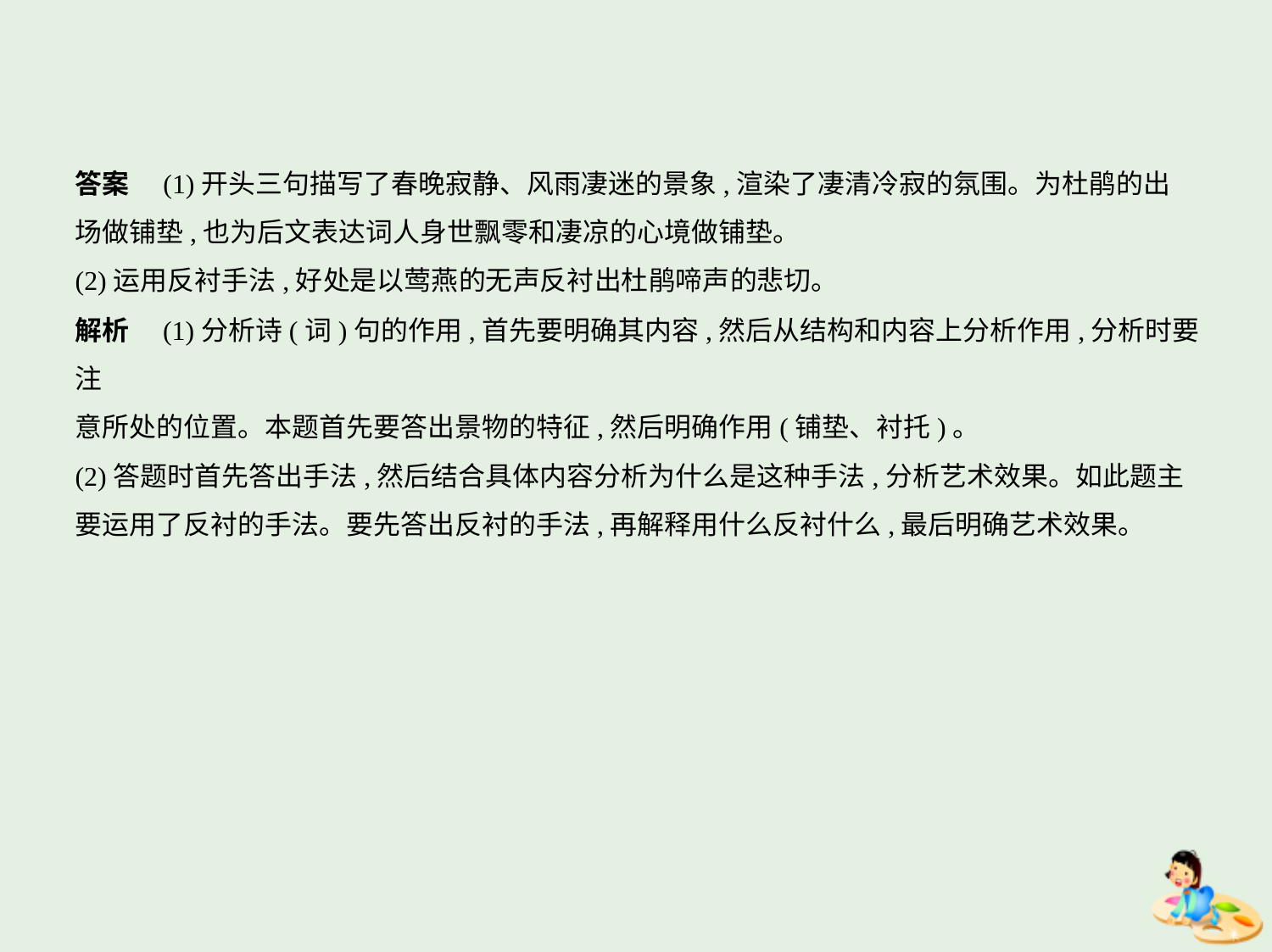

答案　(1)开头三句描写了春晚寂静、风雨凄迷的景象,渲染了凄清冷寂的氛围。为杜鹃的出
场做铺垫,也为后文表达词人身世飘零和凄凉的心境做铺垫。
(2)运用反衬手法,好处是以莺燕的无声反衬出杜鹃啼声的悲切。
解析　(1)分析诗(词)句的作用,首先要明确其内容,然后从结构和内容上分析作用,分析时要注
意所处的位置。本题首先要答出景物的特征,然后明确作用(铺垫、衬托)。
(2)答题时首先答出手法,然后结合具体内容分析为什么是这种手法,分析艺术效果。如此题主
要运用了反衬的手法。要先答出反衬的手法,再解释用什么反衬什么,最后明确艺术效果。